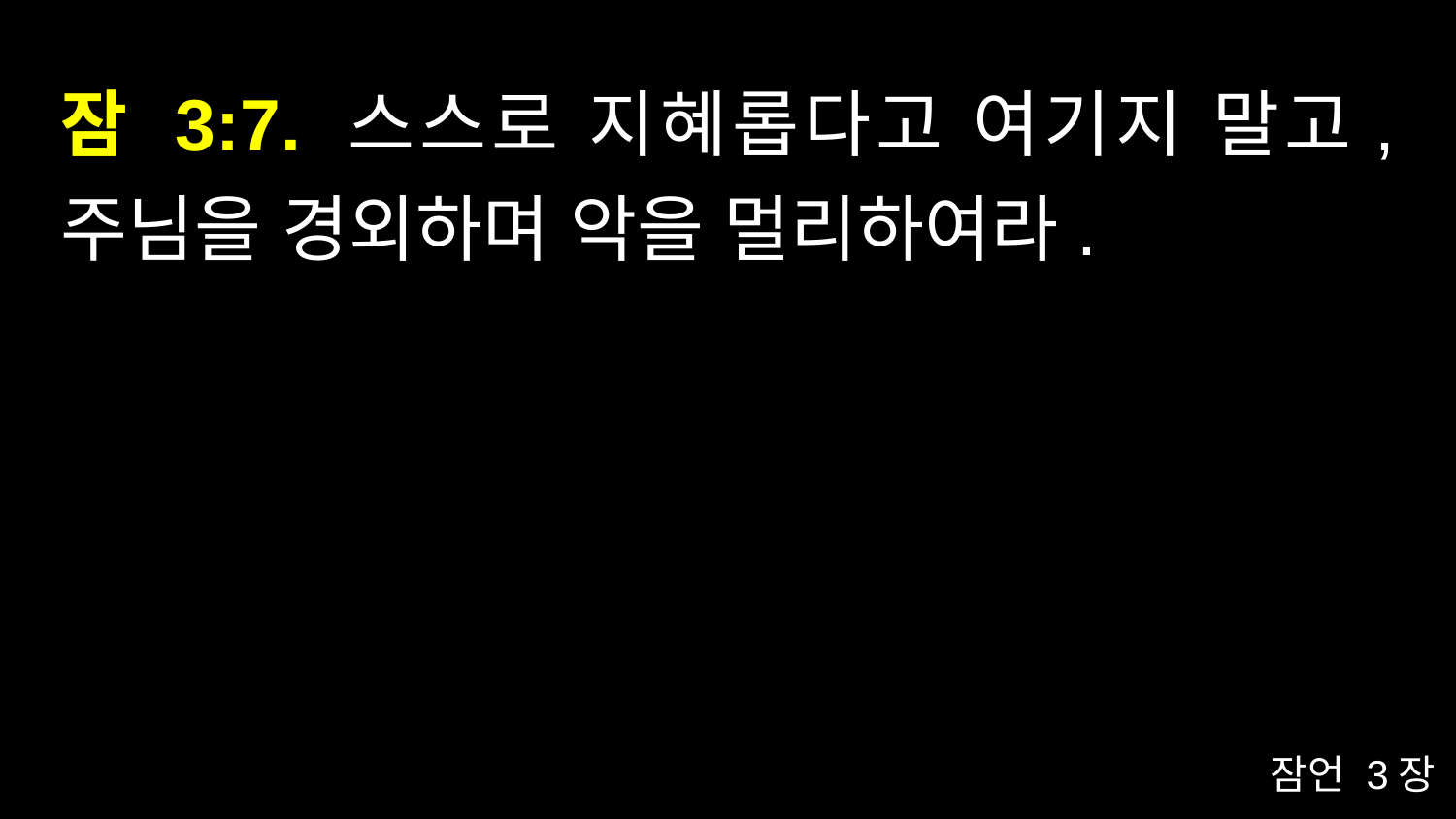

# 잠 3:7. 스스로 지혜롭다고 여기지 말고, 주님을 경외하며 악을 멀리하여라.
잠언 3장